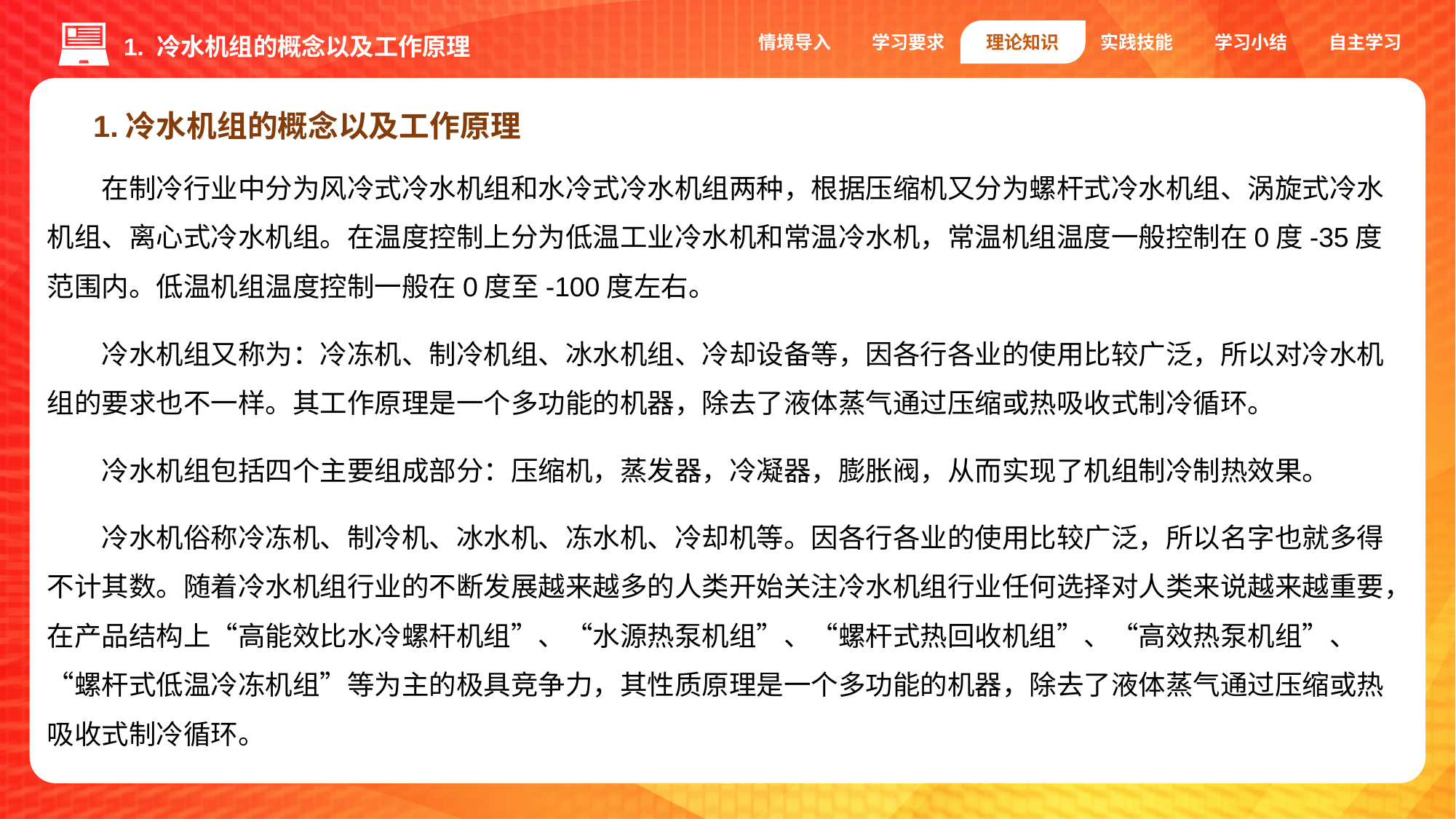

情境导入
学习要求
理论知识
实践技能
学习小结
自主学习

1. 冷水机组的概念以及工作原理
1.冷水机组的概念以及工作原理
在制冷行业中分为风冷式冷水机组和水冷式冷水机组两种，根据压缩机又分为螺杆式冷水机组、涡旋式冷水机组、离心式冷水机组。在温度控制上分为低温工业冷水机和常温冷水机，常温机组温度一般控制在0度-35度范围内。低温机组温度控制一般在0度至-100度左右。
冷水机组又称为：冷冻机、制冷机组、冰水机组、冷却设备等，因各行各业的使用比较广泛，所以对冷水机组的要求也不一样。其工作原理是一个多功能的机器，除去了液体蒸气通过压缩或热吸收式制冷循环。
冷水机组包括四个主要组成部分：压缩机，蒸发器，冷凝器，膨胀阀，从而实现了机组制冷制热效果。
冷水机俗称冷冻机、制冷机、冰水机、冻水机、冷却机等。因各行各业的使用比较广泛，所以名字也就多得不计其数。随着冷水机组行业的不断发展越来越多的人类开始关注冷水机组行业任何选择对人类来说越来越重要，在产品结构上“高能效比水冷螺杆机组”、“水源热泵机组”、“螺杆式热回收机组”、“高效热泵机组”、“螺杆式低温冷冻机组”等为主的极具竞争力，其性质原理是一个多功能的机器，除去了液体蒸气通过压缩或热吸收式制冷循环。